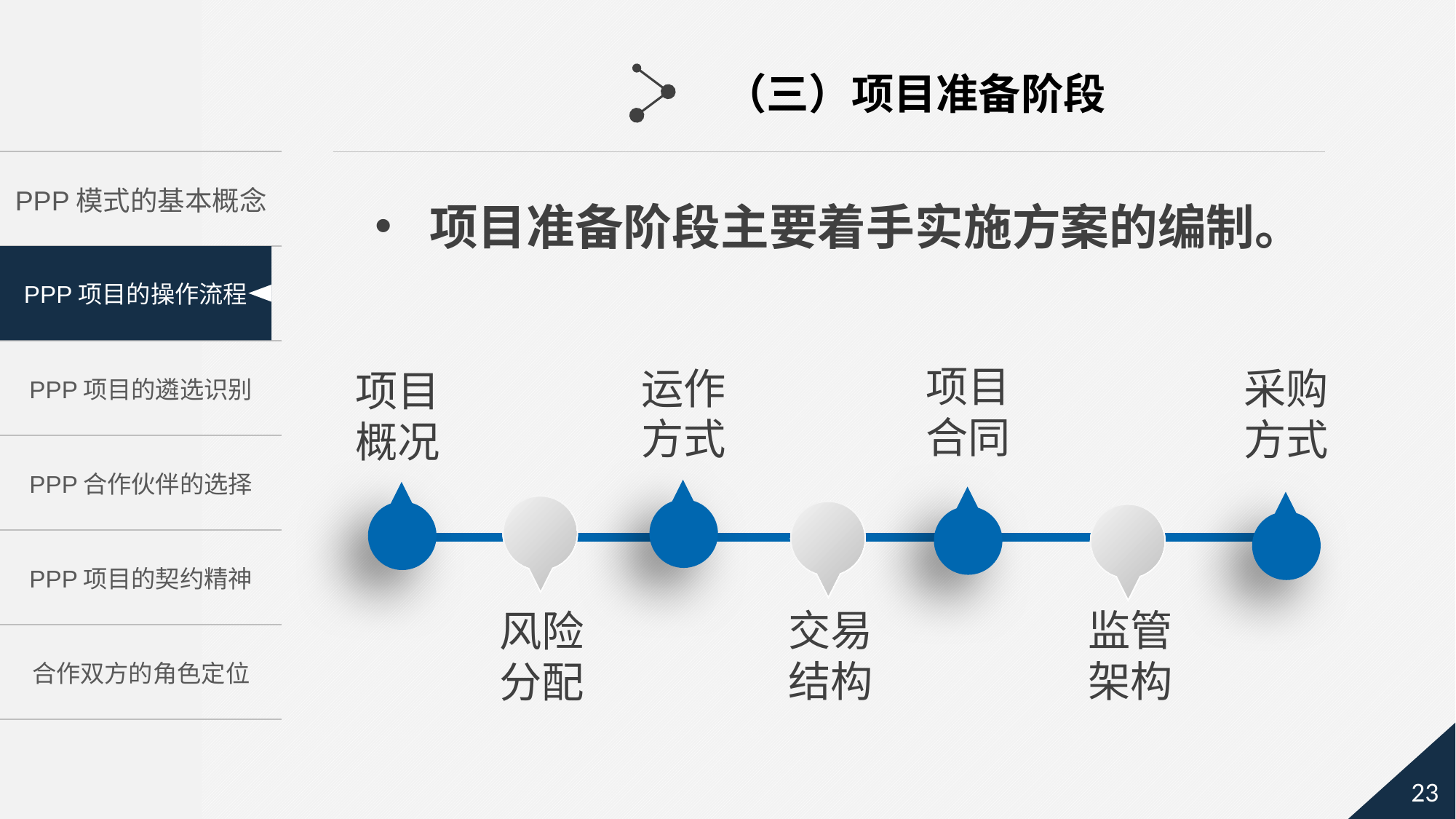

（三）项目准备阶段
项目准备阶段主要着手实施方案的编制。
项目合同
运作方式
采购方式
项目概况

交易结构
监管架构
风险分配